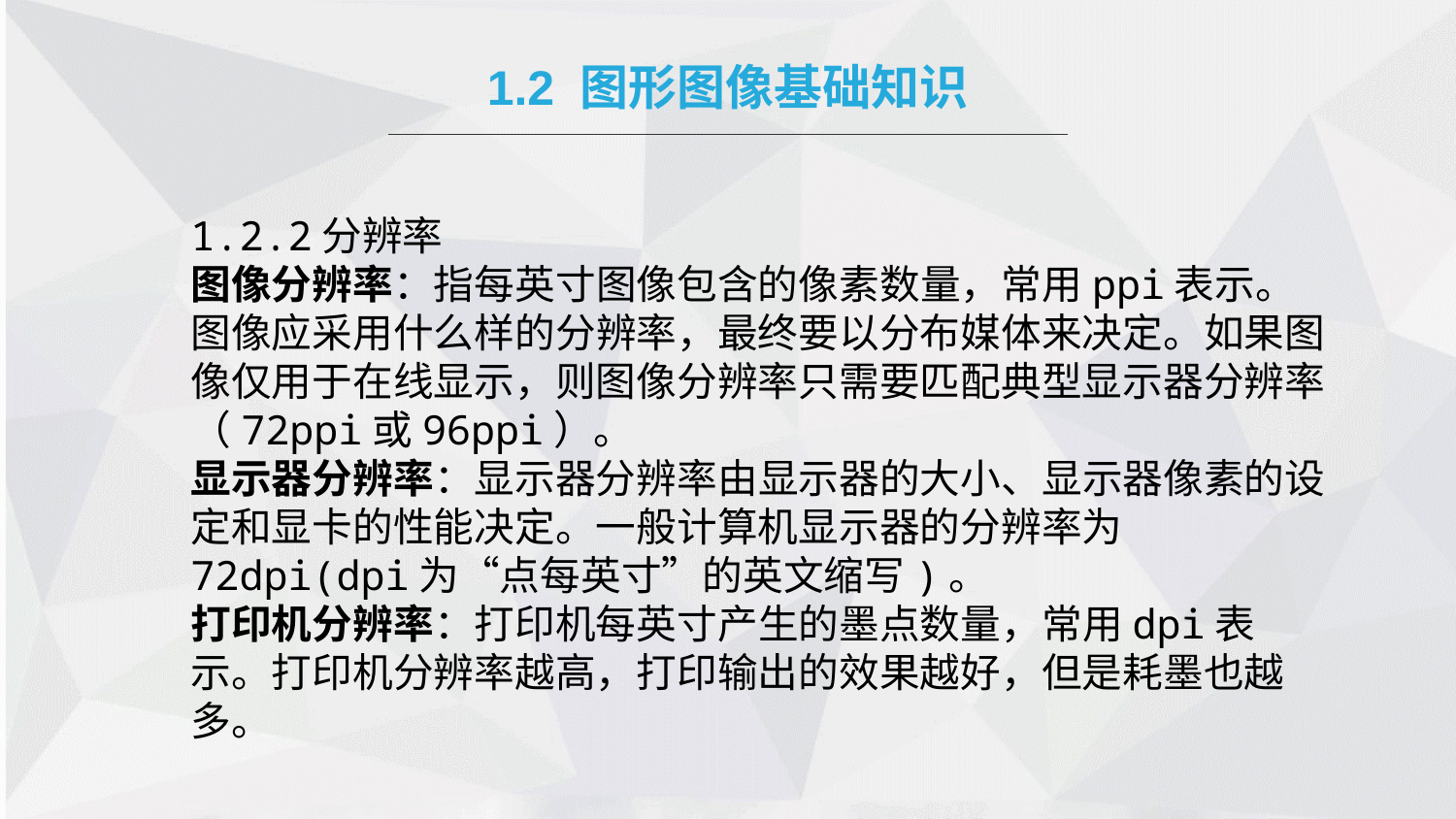

1.2 图形图像基础知识
1.2.2分辨率
图像分辨率：指每英寸图像包含的像素数量，常用ppi表示。图像应采用什么样的分辨率，最终要以分布媒体来决定。如果图像仅用于在线显示，则图像分辨率只需要匹配典型显示器分辨率（72ppi或96ppi）。
显示器分辨率：显示器分辨率由显示器的大小、显示器像素的设定和显卡的性能决定。一般计算机显示器的分辨率为72dpi(dpi为“点每英寸”的英文缩写)。
打印机分辨率：打印机每英寸产生的墨点数量，常用dpi表示。打印机分辨率越高，打印输出的效果越好，但是耗墨也越多。